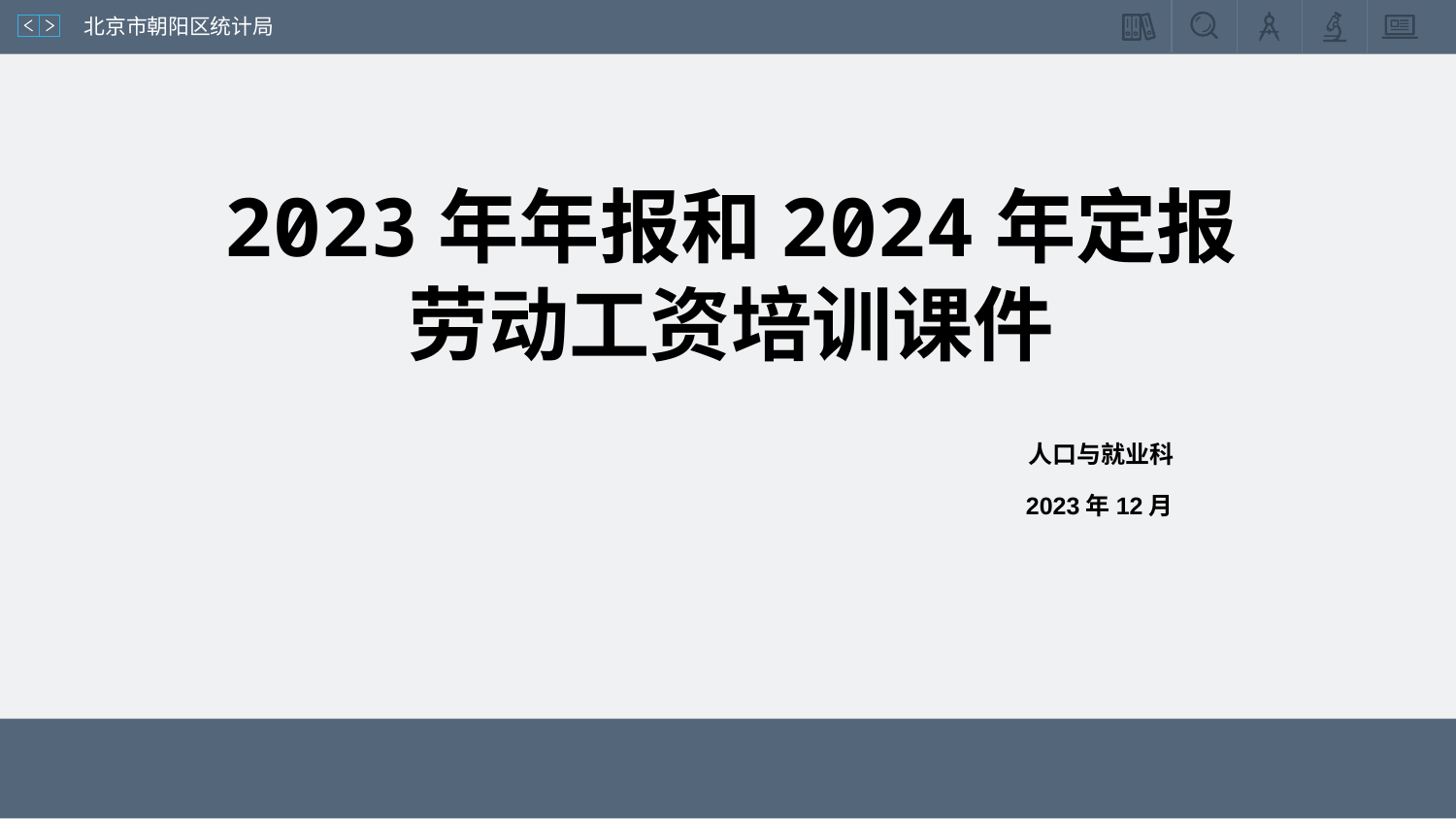

北京市朝阳区统计局

2023年年报和2024年定报
劳动工资培训课件
人口与就业科

2023年12月